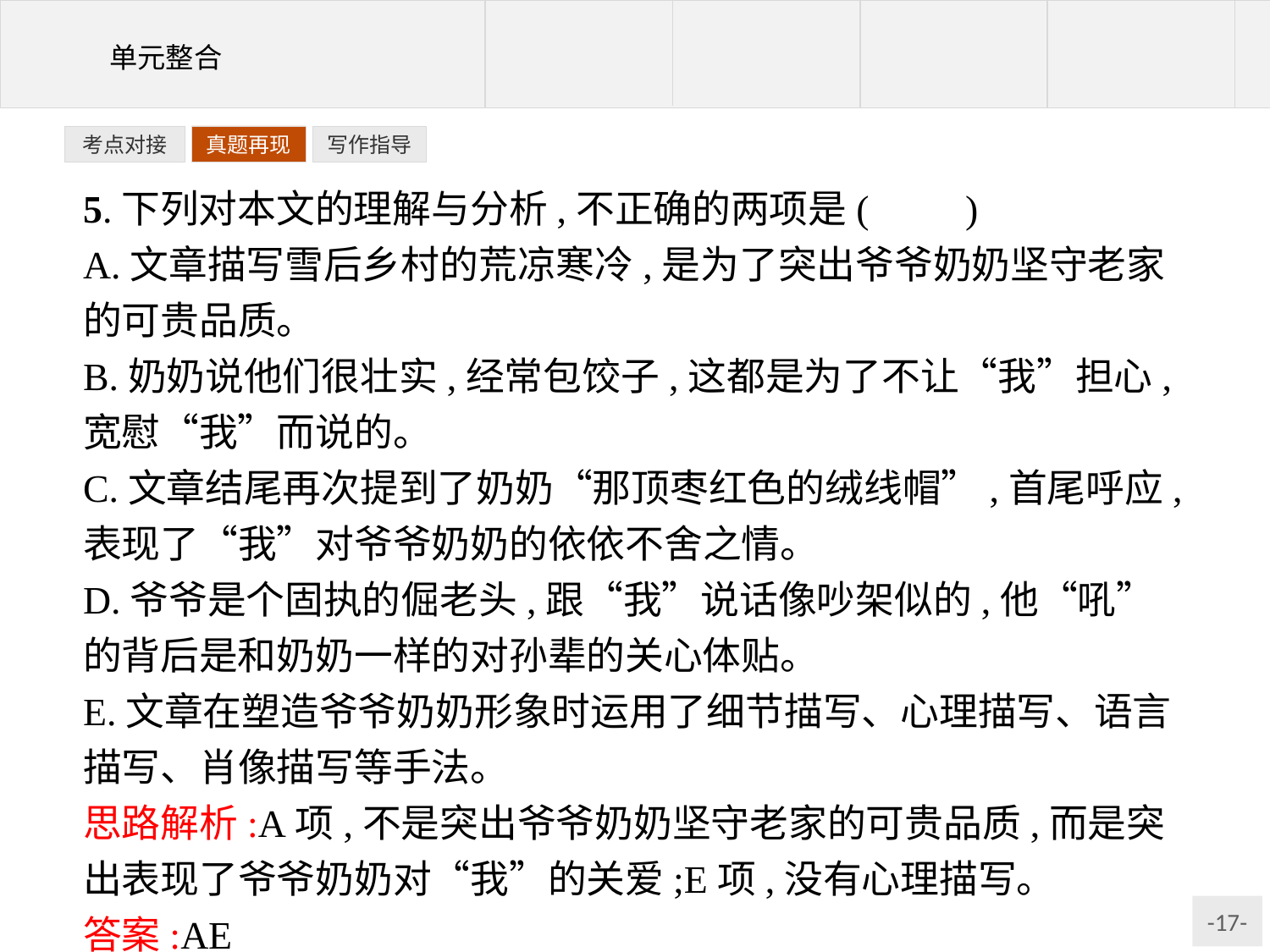

写作指导
考点对接
真题再现
5.下列对本文的理解与分析,不正确的两项是(　　)
A.文章描写雪后乡村的荒凉寒冷,是为了突出爷爷奶奶坚守老家的可贵品质。
B.奶奶说他们很壮实,经常包饺子,这都是为了不让“我”担心,宽慰“我”而说的。
C.文章结尾再次提到了奶奶“那顶枣红色的绒线帽”,首尾呼应,表现了“我”对爷爷奶奶的依依不舍之情。
D.爷爷是个固执的倔老头,跟“我”说话像吵架似的,他“吼”的背后是和奶奶一样的对孙辈的关心体贴。
E.文章在塑造爷爷奶奶形象时运用了细节描写、心理描写、语言描写、肖像描写等手法。
思路解析:A项,不是突出爷爷奶奶坚守老家的可贵品质,而是突出表现了爷爷奶奶对“我”的关爱;E项,没有心理描写。
答案:AE